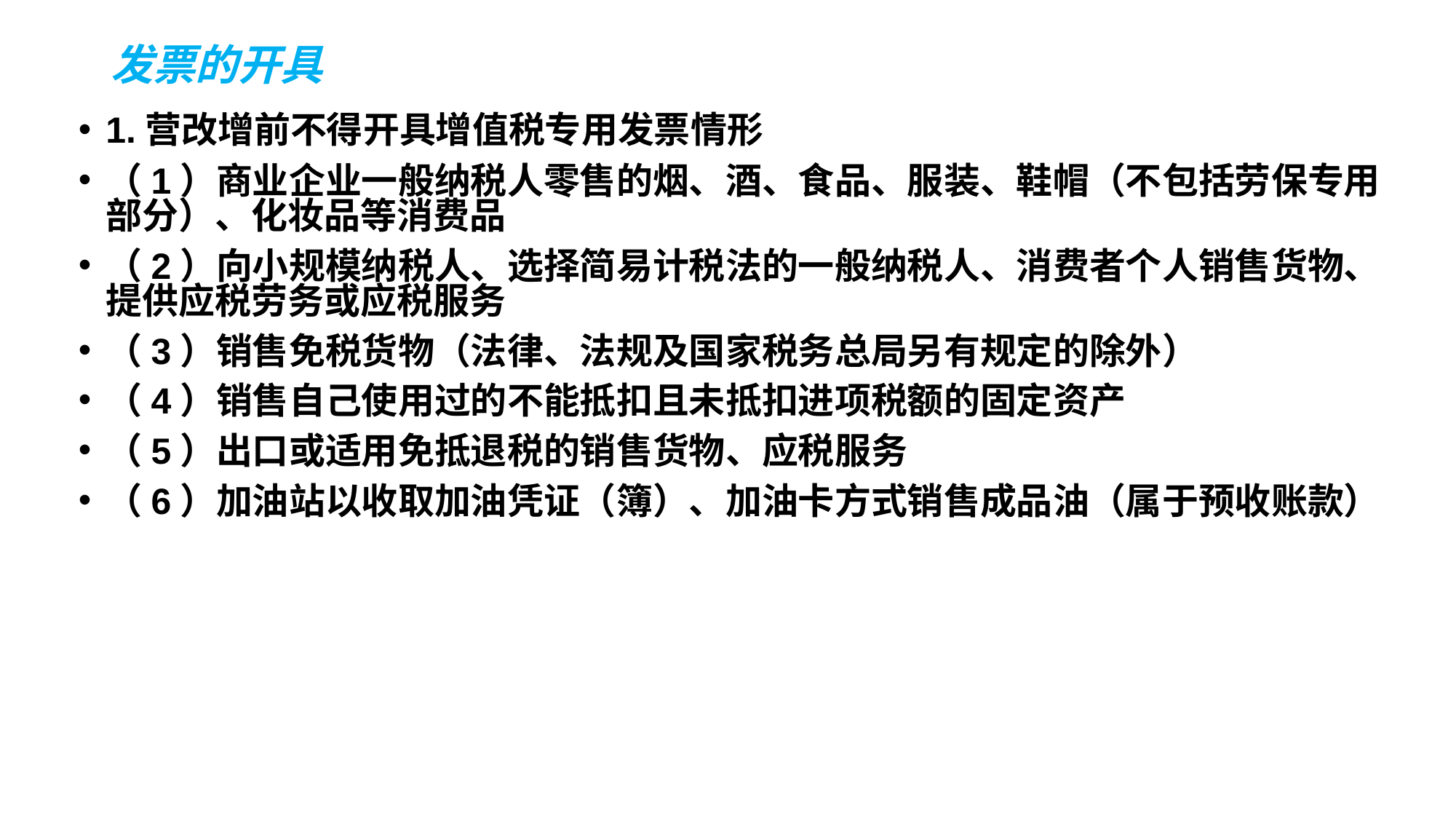

# 发票的开具
1.营改增前不得开具增值税专用发票情形
（1）商业企业一般纳税人零售的烟、酒、食品、服装、鞋帽（不包括劳保专用部分）、化妆品等消费品
（2）向小规模纳税人、选择简易计税法的一般纳税人、消费者个人销售货物、提供应税劳务或应税服务
（3）销售免税货物（法律、法规及国家税务总局另有规定的除外）
（4）销售自己使用过的不能抵扣且未抵扣进项税额的固定资产
（5）出口或适用免抵退税的销售货物、应税服务
（6）加油站以收取加油凭证（簿）、加油卡方式销售成品油（属于预收账款）